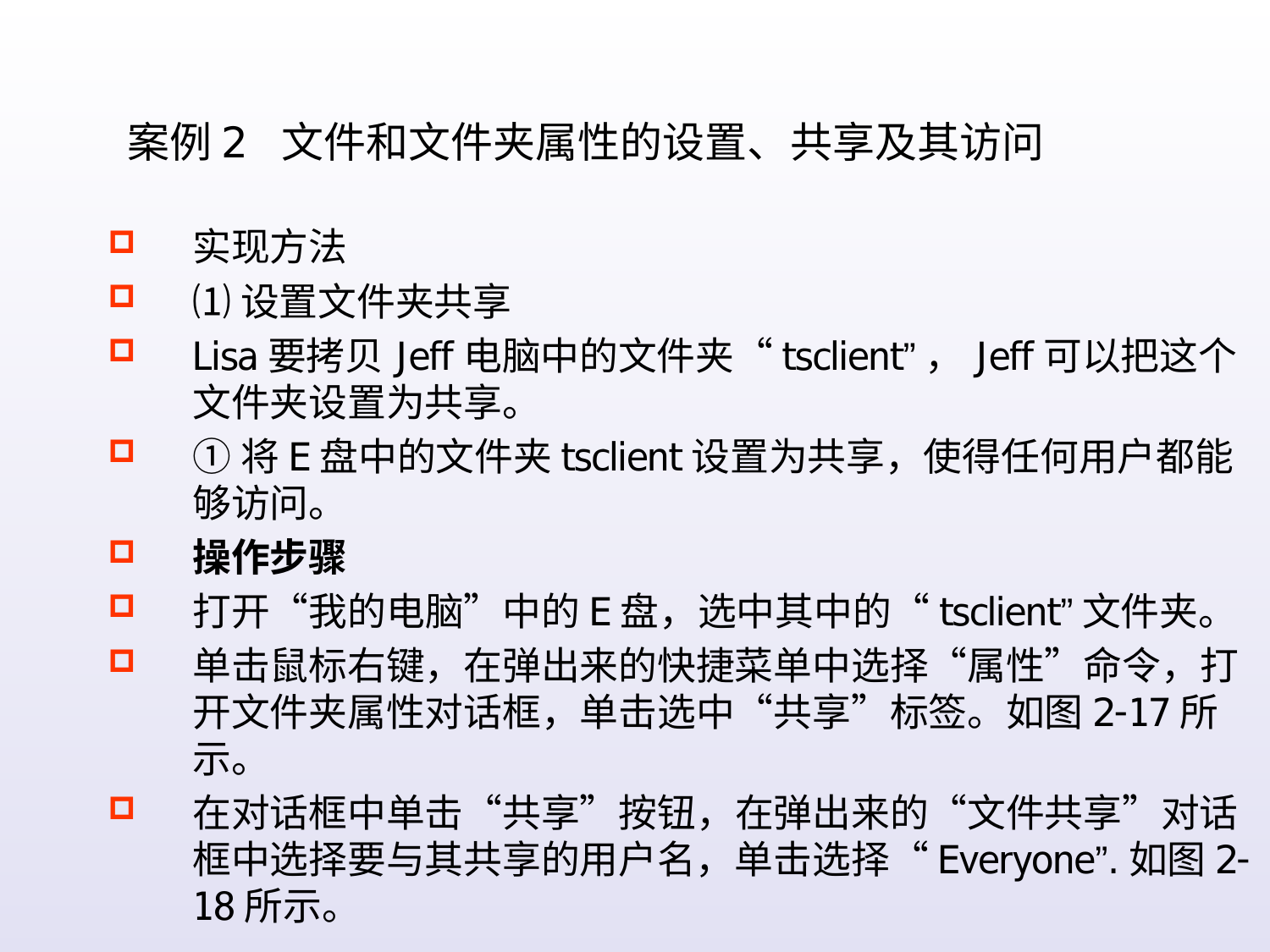

案例2  文件和文件夹属性的设置、共享及其访问
实现方法
⑴设置文件夹共享
Lisa要拷贝Jeff电脑中的文件夹“tsclient”，Jeff可以把这个文件夹设置为共享。
①将E盘中的文件夹tsclient设置为共享，使得任何用户都能够访问。
操作步骤
打开“我的电脑”中的E盘，选中其中的“tsclient”文件夹。
单击鼠标右键，在弹出来的快捷菜单中选择“属性”命令，打开文件夹属性对话框，单击选中“共享”标签。如图2-17所示。
在对话框中单击“共享”按钮，在弹出来的“文件共享”对话框中选择要与其共享的用户名，单击选择“Everyone”.如图2-18所示。